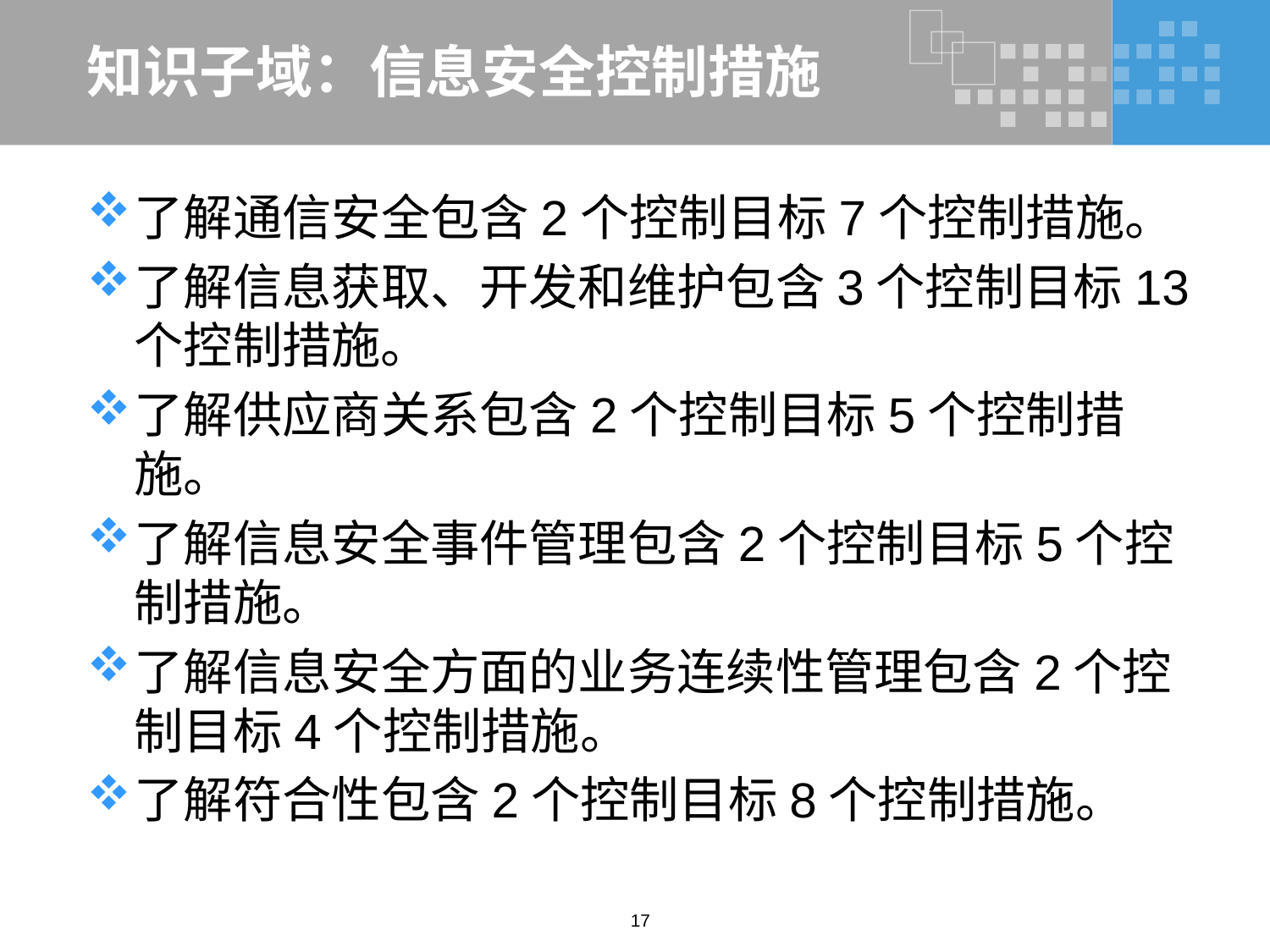

# 知识子域：信息安全控制措施
了解通信安全包含2个控制目标7个控制措施。
了解信息获取、开发和维护包含3个控制目标13个控制措施。
了解供应商关系包含2个控制目标5个控制措施。
了解信息安全事件管理包含2个控制目标5个控制措施。
了解信息安全方面的业务连续性管理包含2个控制目标4个控制措施。
了解符合性包含2个控制目标8个控制措施。

17